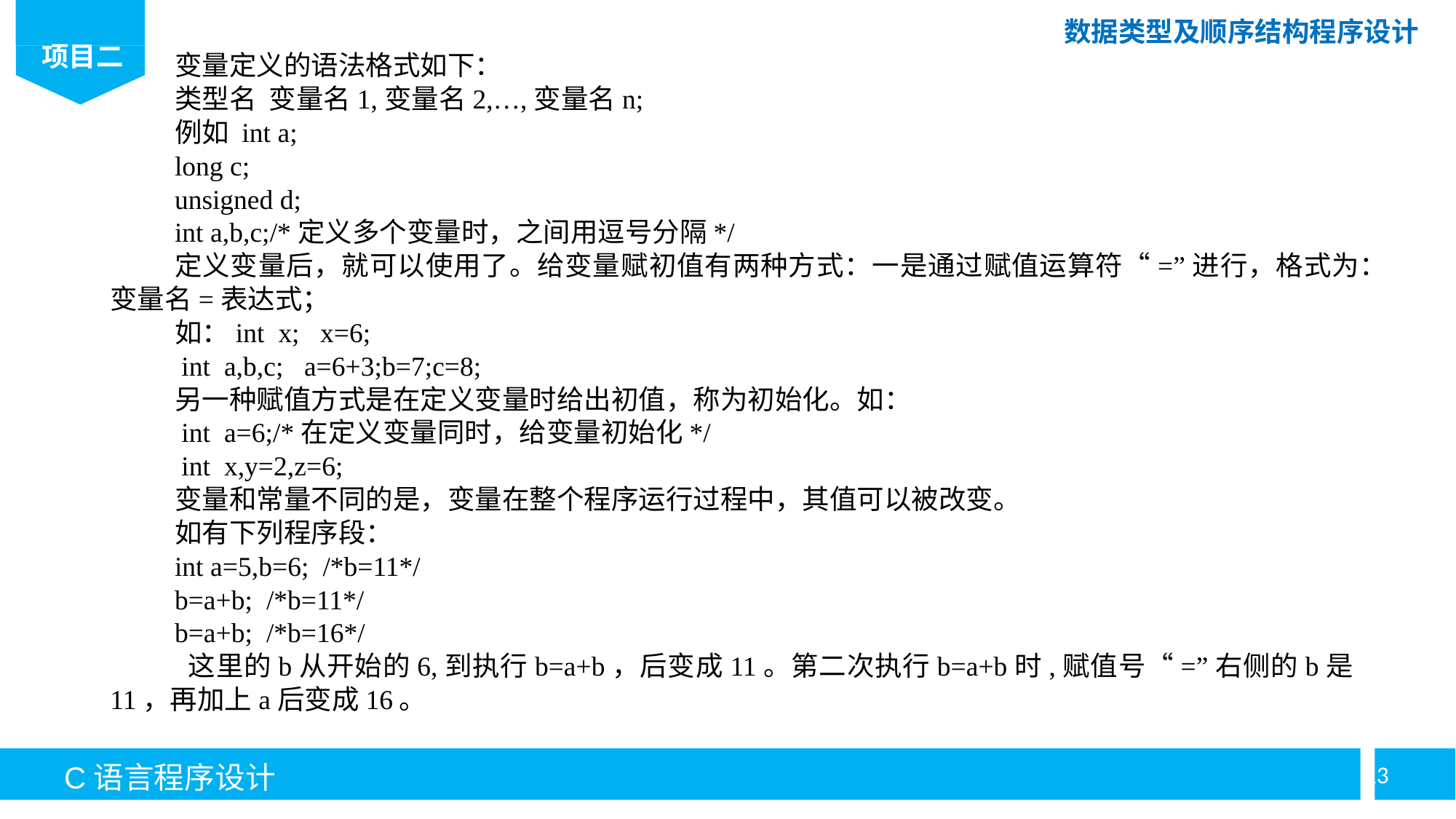

变量定义的语法格式如下：
类型名  变量名1,变量名2,…,变量名n;
例如 int a;
long c;
unsigned d;
int a,b,c;/*定义多个变量时，之间用逗号分隔*/
定义变量后，就可以使用了。给变量赋初值有两种方式：一是通过赋值运算符“=”进行，格式为：变量名=表达式；
如：int  x;   x=6;
 int  a,b,c;   a=6+3;b=7;c=8;
另一种赋值方式是在定义变量时给出初值，称为初始化。如：
 int  a=6;/*在定义变量同时，给变量初始化*/
 int  x,y=2,z=6;
变量和常量不同的是，变量在整个程序运行过程中，其值可以被改变。
如有下列程序段：
int a=5,b=6;  /*b=11*/
b=a+b;  /*b=11*/
b=a+b;  /*b=16*/
 这里的b从开始的6,到执行b=a+b，后变成11。第二次执行b=a+b时,赋值号“=”右侧的b是11，再加上a后变成16。